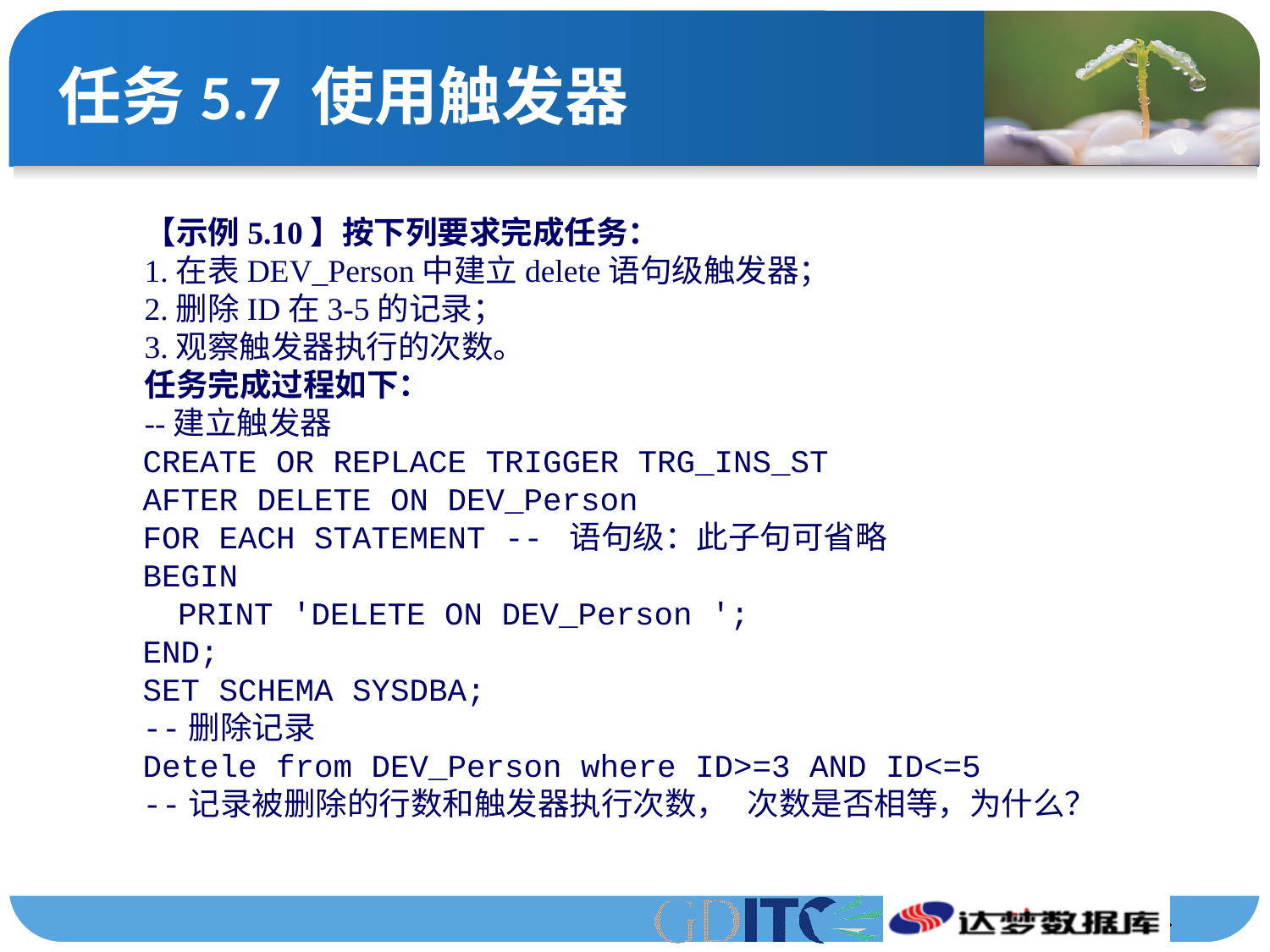

# 任务5.7 使用触发器
【示例5.10】按下列要求完成任务：
1.在表DEV_Person中建立delete语句级触发器；
2.删除ID在3-5的记录；
3.观察触发器执行的次数。
任务完成过程如下：
--建立触发器
CREATE OR REPLACE TRIGGER TRG_INS_ST
AFTER DELETE ON DEV_Person
FOR EACH STATEMENT -- 语句级：此子句可省略
BEGIN
PRINT 'DELETE ON DEV_Person ';
END;
SET SCHEMA SYSDBA;
--删除记录
Detele from DEV_Person where ID>=3 AND ID<=5
--记录被删除的行数和触发器执行次数， 次数是否相等，为什么？